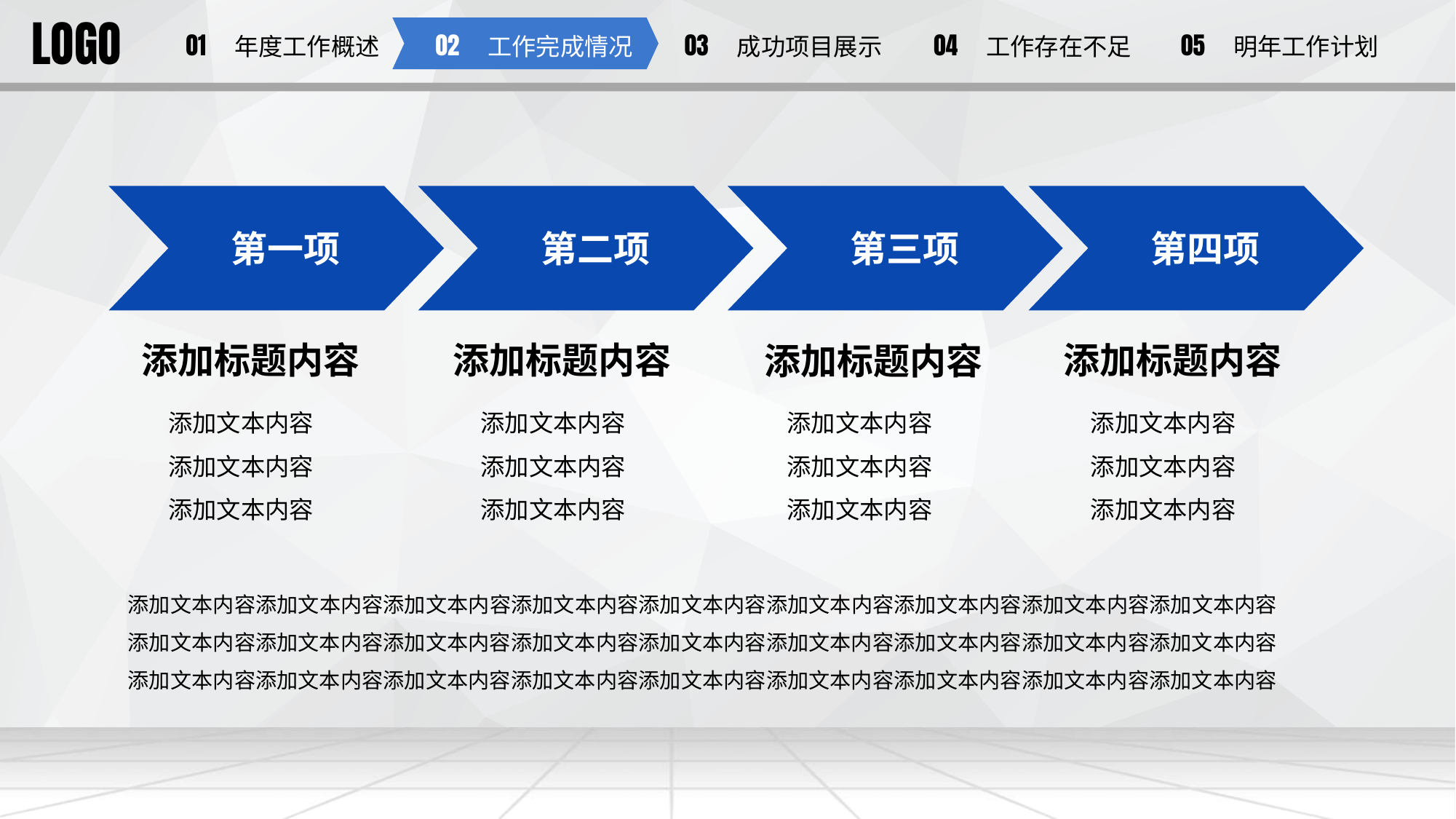

LOGO

01    年度工作概述
02    工作完成情况
03    成功项目展示
04    工作存在不足
05    明年工作计划

第一项
第二项
第三项
第四项
添加标题内容
添加标题内容
添加标题内容
添加标题内容
添加文本内容
添加文本内容
添加文本内容
添加文本内容
添加文本内容
添加文本内容
添加文本内容
添加文本内容
添加文本内容
添加文本内容
添加文本内容
添加文本内容
添加文本内容添加文本内容添加文本内容添加文本内容添加文本内容添加文本内容添加文本内容添加文本内容添加文本内容添加文本内容添加文本内容添加文本内容添加文本内容添加文本内容添加文本内容添加文本内容添加文本内容添加文本内容添加文本内容添加文本内容添加文本内容添加文本内容添加文本内容添加文本内容添加文本内容添加文本内容添加文本内容